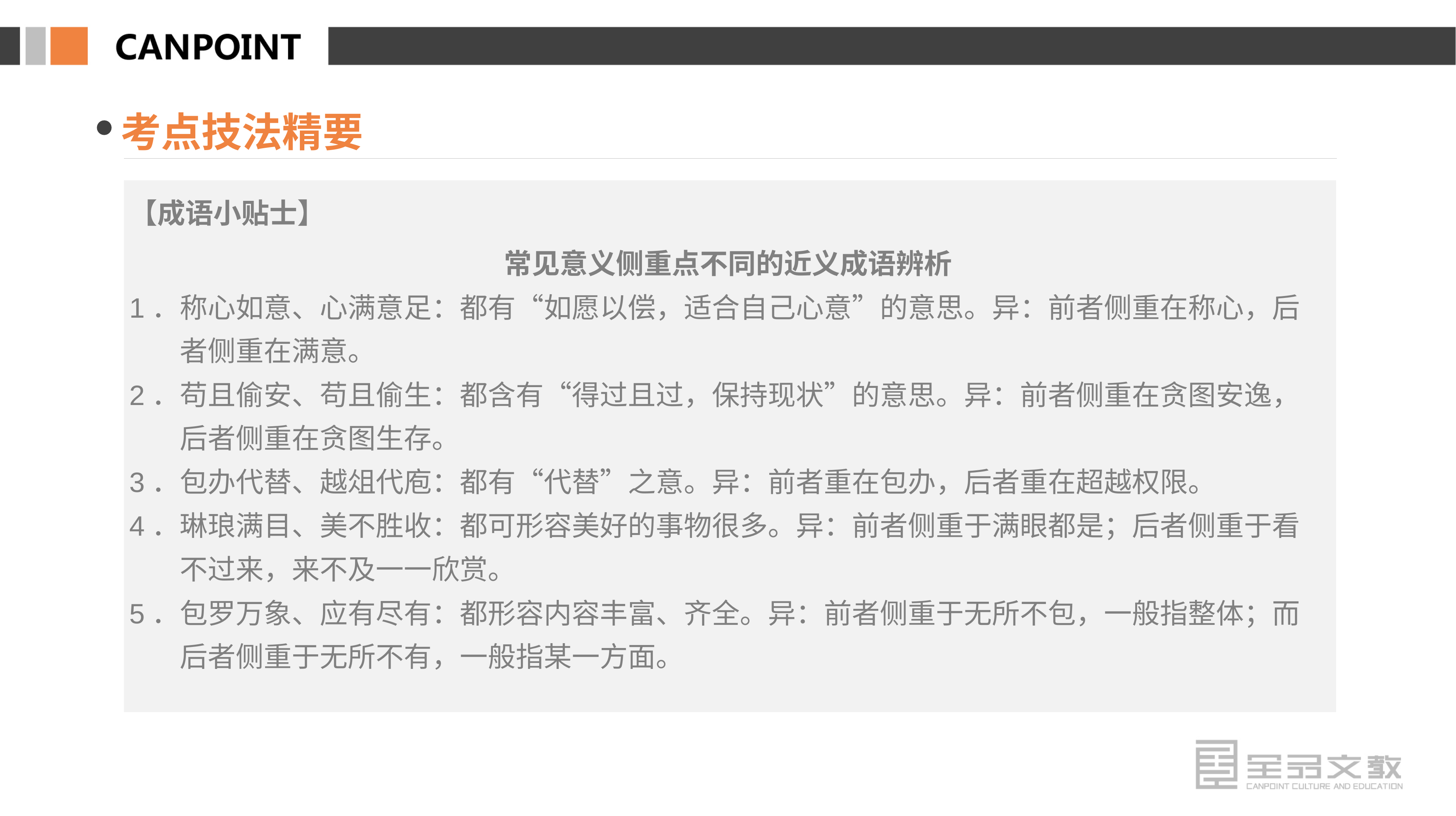

考点技法精要

【成语小贴士】
常见意义侧重点不同的近义成语辨析
1．称心如意、心满意足：都有“如愿以偿，适合自己心意”的意思。异：前者侧重在称心，后者侧重在满意。
2．苟且偷安、苟且偷生：都含有“得过且过，保持现状”的意思。异：前者侧重在贪图安逸，后者侧重在贪图生存。
3．包办代替、越俎代庖：都有“代替”之意。异：前者重在包办，后者重在超越权限。
4．琳琅满目、美不胜收：都可形容美好的事物很多。异：前者侧重于满眼都是；后者侧重于看不过来，来不及一一欣赏。
5．包罗万象、应有尽有：都形容内容丰富、齐全。异：前者侧重于无所不包，一般指整体；而后者侧重于无所不有，一般指某一方面。